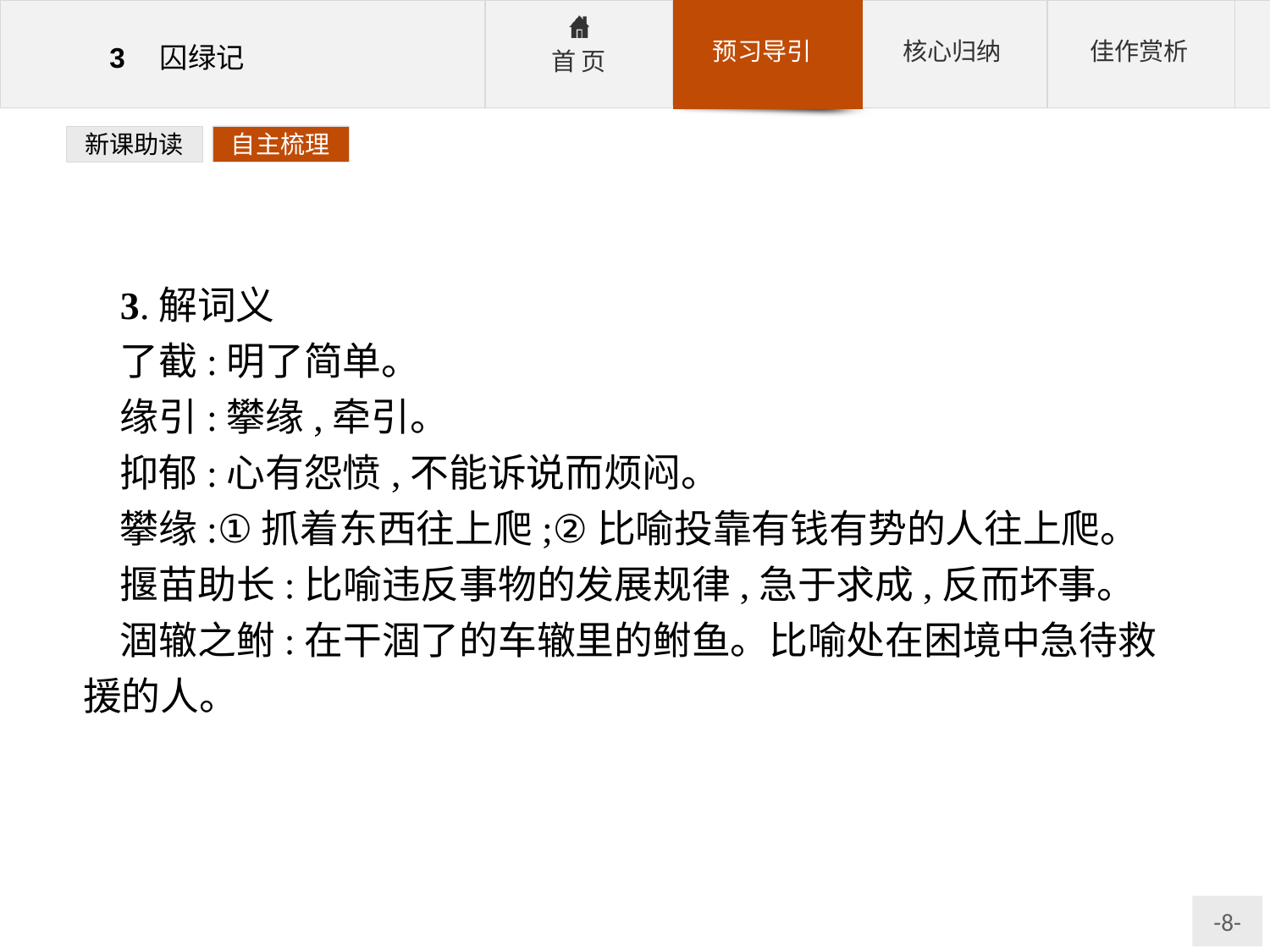

新课助读
自主梳理
3.解词义
了截:明了简单。
缘引:攀缘,牵引。
抑郁:心有怨愤,不能诉说而烦闷。
攀缘:①抓着东西往上爬;②比喻投靠有钱有势的人往上爬。
揠苗助长:比喻违反事物的发展规律,急于求成,反而坏事。
涸辙之鲋:在干涸了的车辙里的鲋鱼。比喻处在困境中急待救援的人。